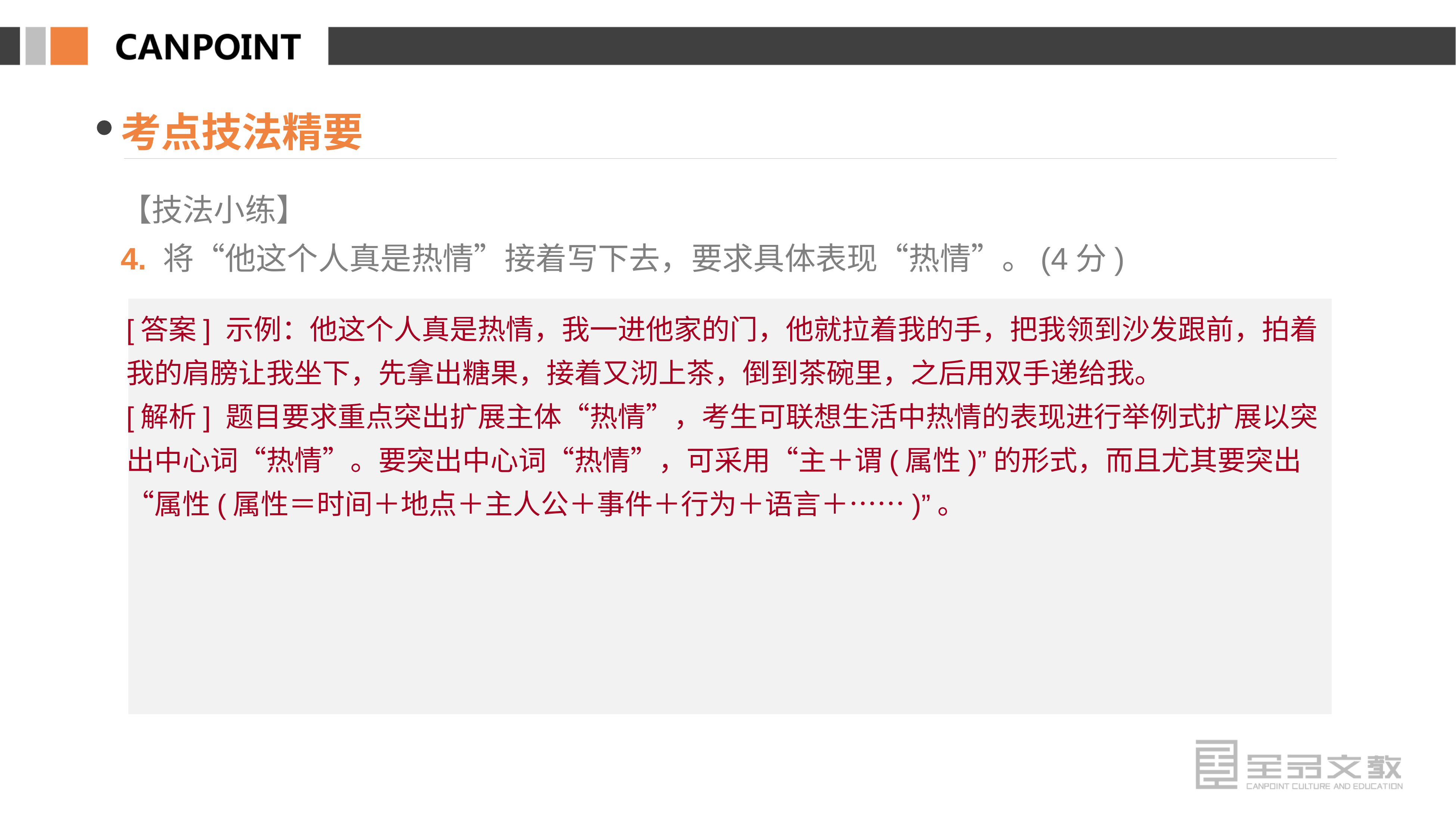

考点技法精要

【技法小练】
4. 将“他这个人真是热情”接着写下去，要求具体表现“热情”。(4分)
[答案] 示例：他这个人真是热情，我一进他家的门，他就拉着我的手，把我领到沙发跟前，拍着我的肩膀让我坐下，先拿出糖果，接着又沏上茶，倒到茶碗里，之后用双手递给我。
[解析] 题目要求重点突出扩展主体“热情”，考生可联想生活中热情的表现进行举例式扩展以突出中心词“热情”。要突出中心词“热情”，可采用“主＋谓(属性)”的形式，而且尤其要突出“属性(属性＝时间＋地点＋主人公＋事件＋行为＋语言＋……)”。